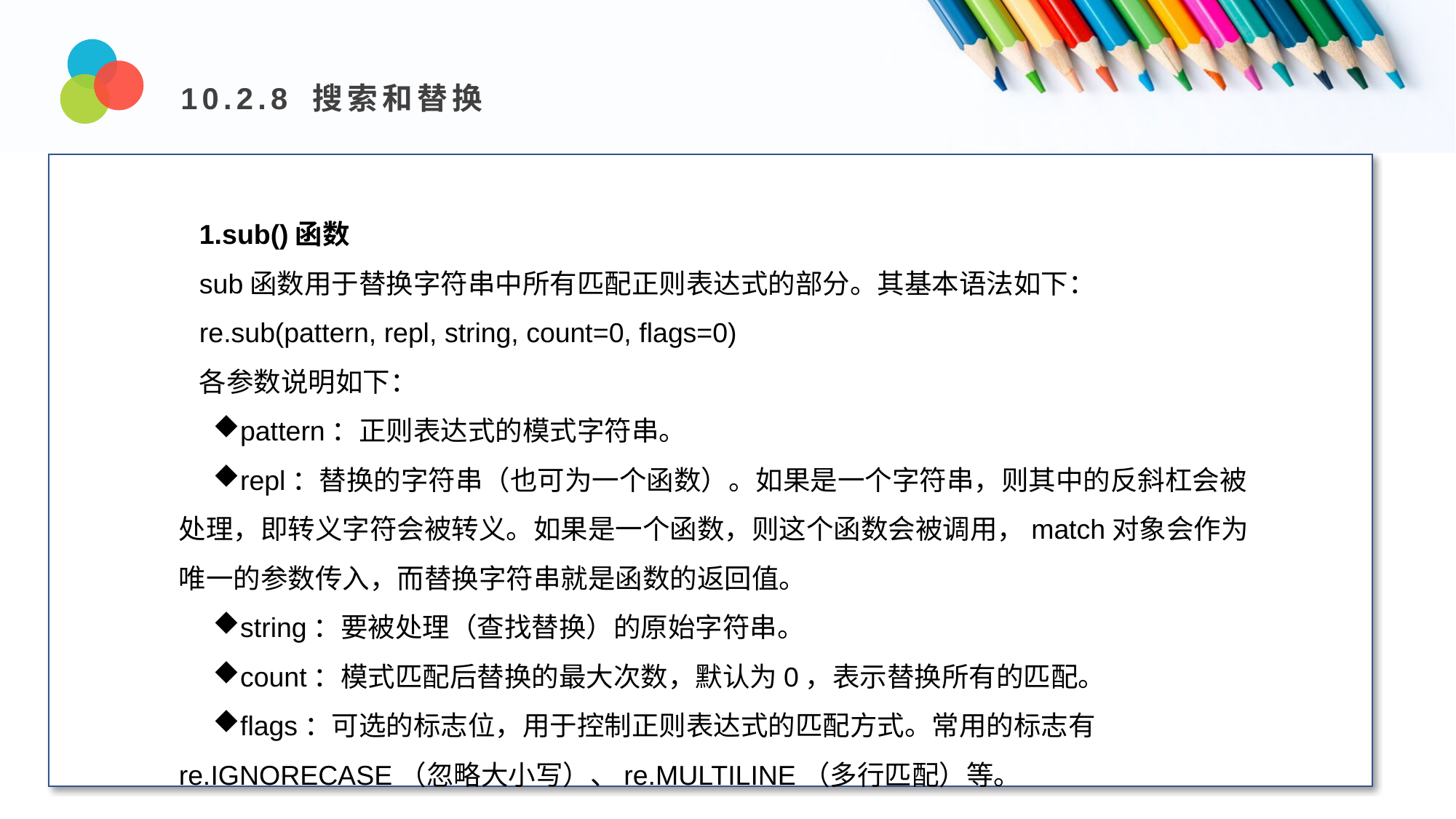

10.2.8 搜索和替换
Design and Production
1.sub()函数
sub函数用于替换字符串中所有匹配正则表达式的部分。其基本语法如下：
re.sub(pattern, repl, string, count=0, flags=0)
各参数说明如下：
pattern：正则表达式的模式字符串。
repl：替换的字符串（也可为一个函数）。如果是一个字符串，则其中的反斜杠会被处理，即转义字符会被转义。如果是一个函数，则这个函数会被调用，match对象会作为唯一的参数传入，而替换字符串就是函数的返回值。
string：要被处理（查找替换）的原始字符串。
count：模式匹配后替换的最大次数，默认为0，表示替换所有的匹配。
flags：可选的标志位，用于控制正则表达式的匹配方式。常用的标志有re.IGNORECASE（忽略大小写）、re.MULTILINE（多行匹配）等。